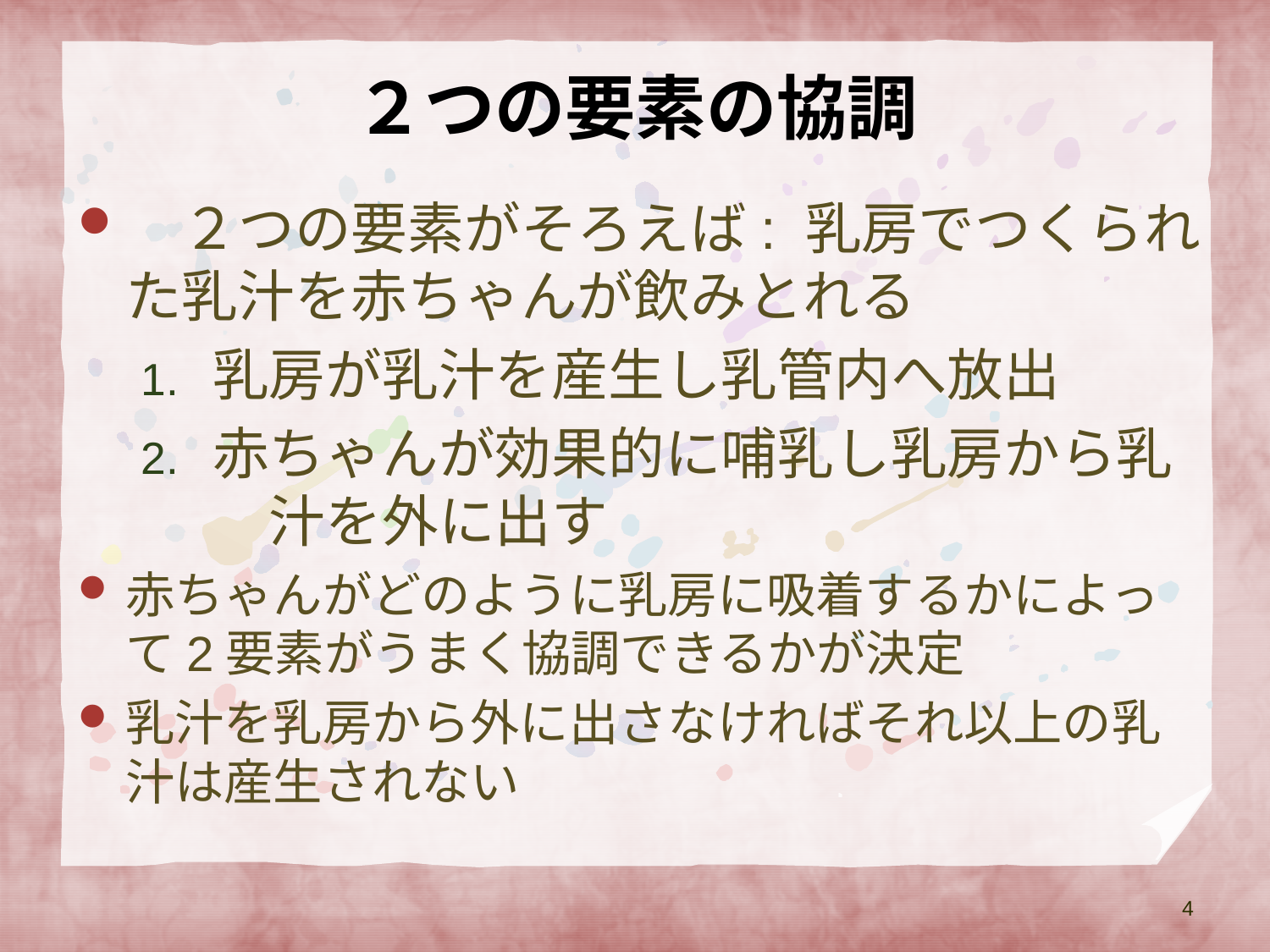

# ２つの要素の協調
　２つの要素がそろえば: 乳房でつくられた乳汁を赤ちゃんが飲みとれる
乳房が乳汁を産生し乳管内へ放出
赤ちゃんが効果的に哺乳し乳房から乳　汁を外に出す
赤ちゃんがどのように乳房に吸着するかによって2要素がうまく協調できるかが決定
乳汁を乳房から外に出さなければそれ以上の乳汁は産生されない
4